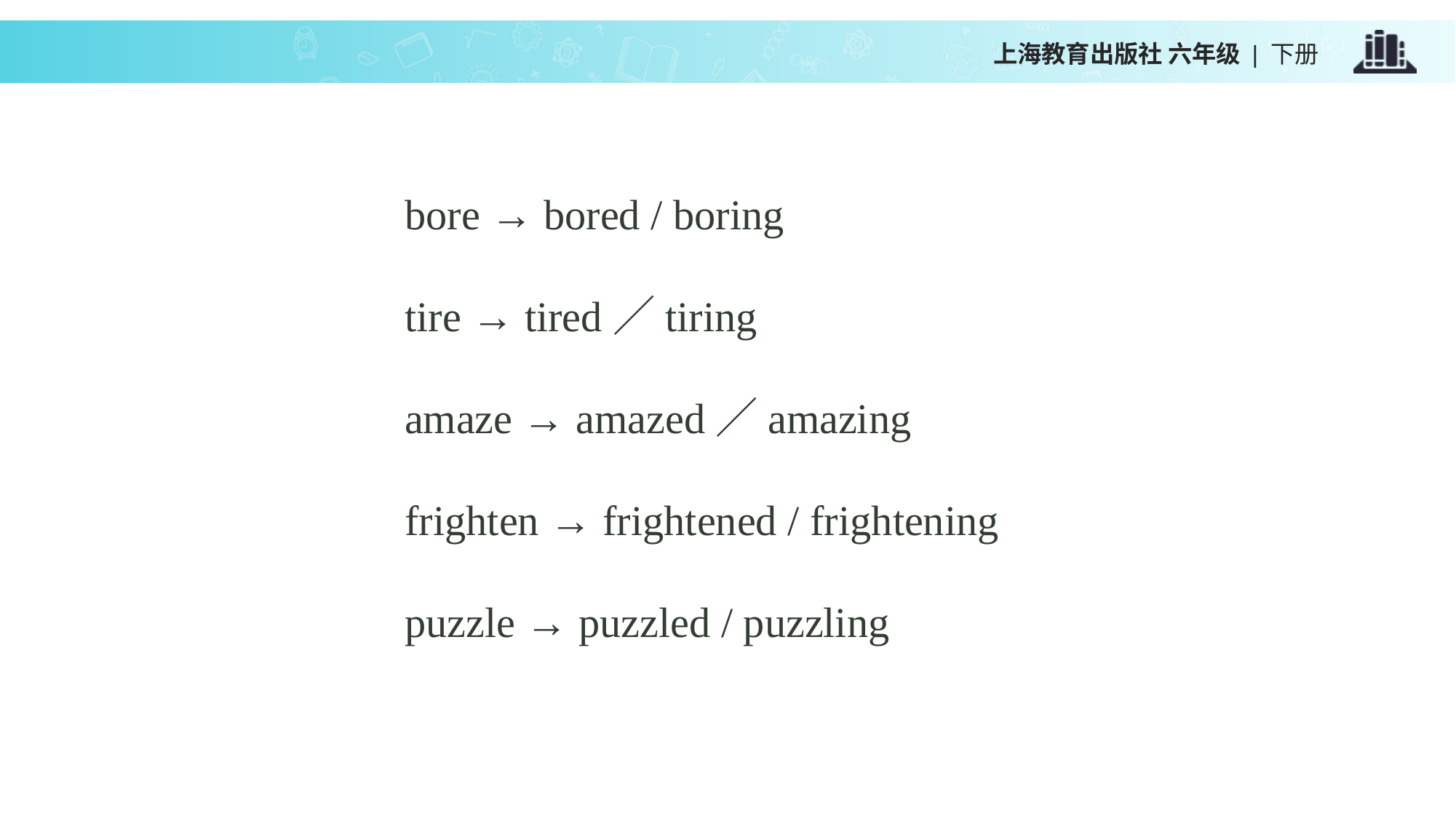

上海教育出版社 六年级 | 下册
bore → bored / boring

tire → tired／tiring

amaze → amazed／amazing

frighten → frightened / frightening

puzzle → puzzled / puzzling